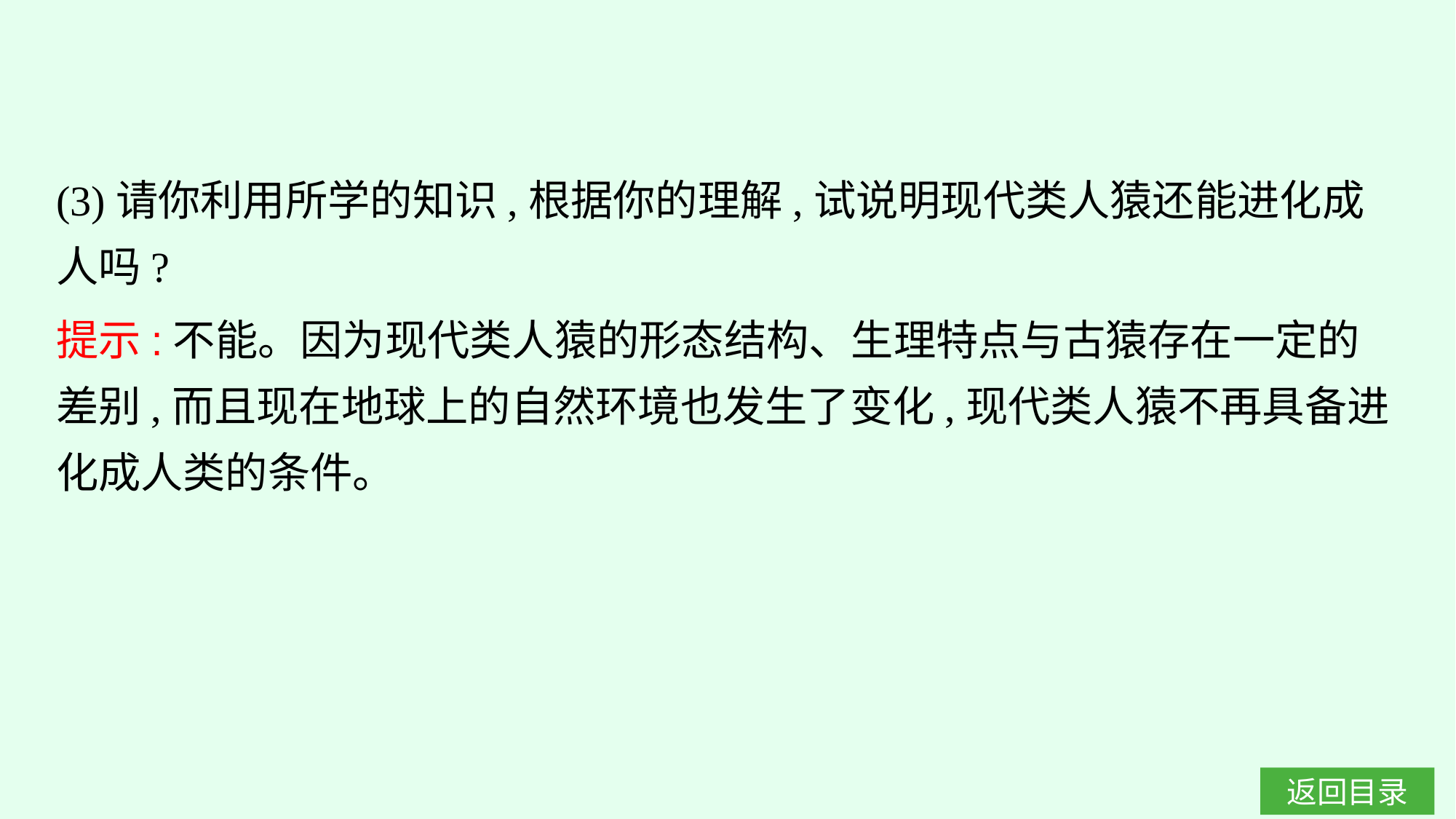

(3)请你利用所学的知识,根据你的理解,试说明现代类人猿还能进化成人吗?
提示:不能。因为现代类人猿的形态结构、生理特点与古猿存在一定的差别,而且现在地球上的自然环境也发生了变化,现代类人猿不再具备进化成人类的条件。